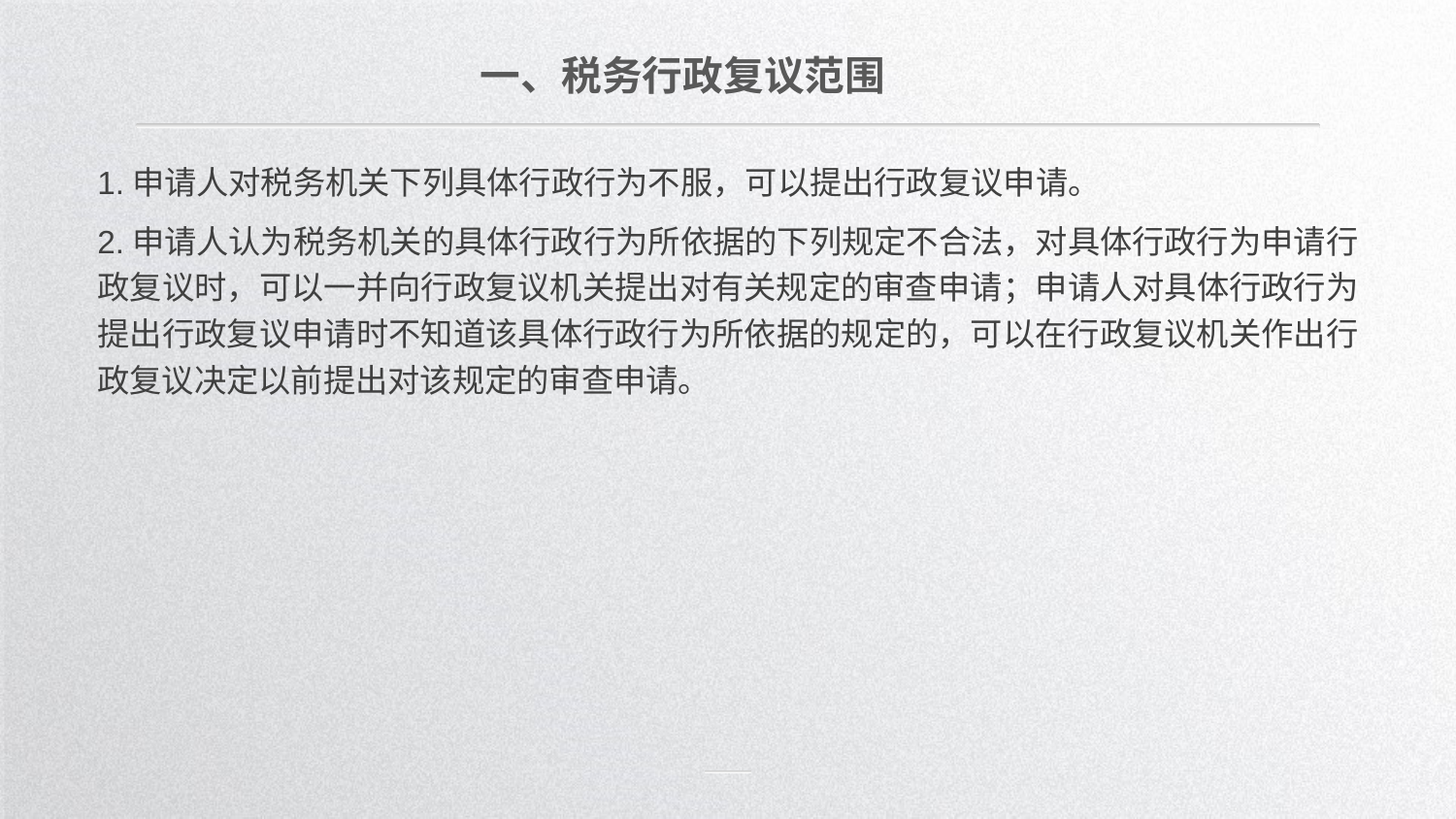

一、税务行政复议范围
1.申请人对税务机关下列具体行政行为不服，可以提出行政复议申请。
2.申请人认为税务机关的具体行政行为所依据的下列规定不合法，对具体行政行为申请行政复议时，可以一并向行政复议机关提出对有关规定的审查申请；申请人对具体行政行为提出行政复议申请时不知道该具体行政行为所依据的规定的，可以在行政复议机关作出行政复议决定以前提出对该规定的审查申请。